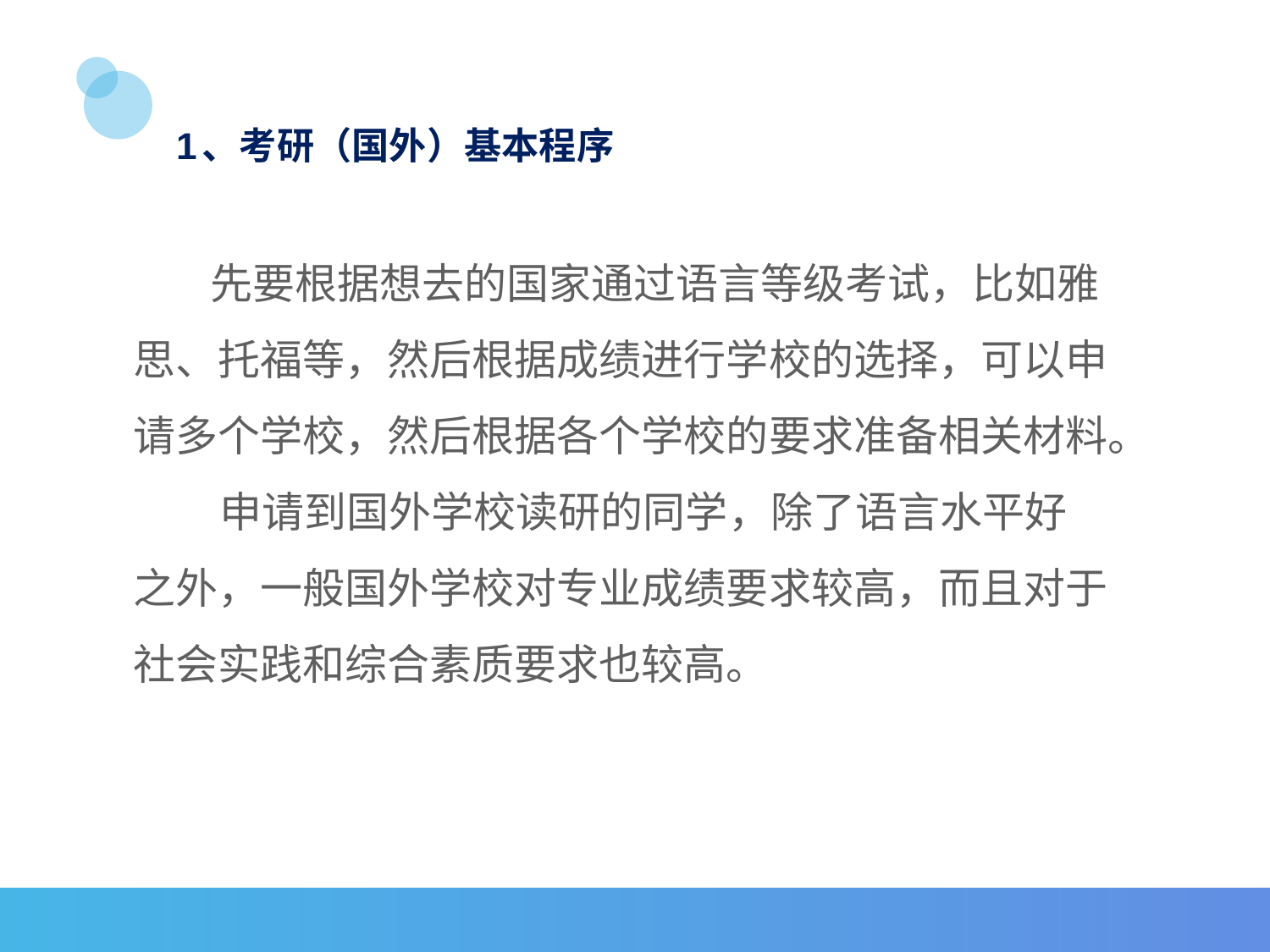

# 1、考研（国外）基本程序

       先要根据想去的国家通过语言等级考试，比如雅思、托福等，然后根据成绩进行学校的选择，可以申请多个学校，然后根据各个学校的要求准备相关材料。
        申请到国外学校读研的同学，除了语言水平好之外，一般国外学校对专业成绩要求较高，而且对于社会实践和综合素质要求也较高。